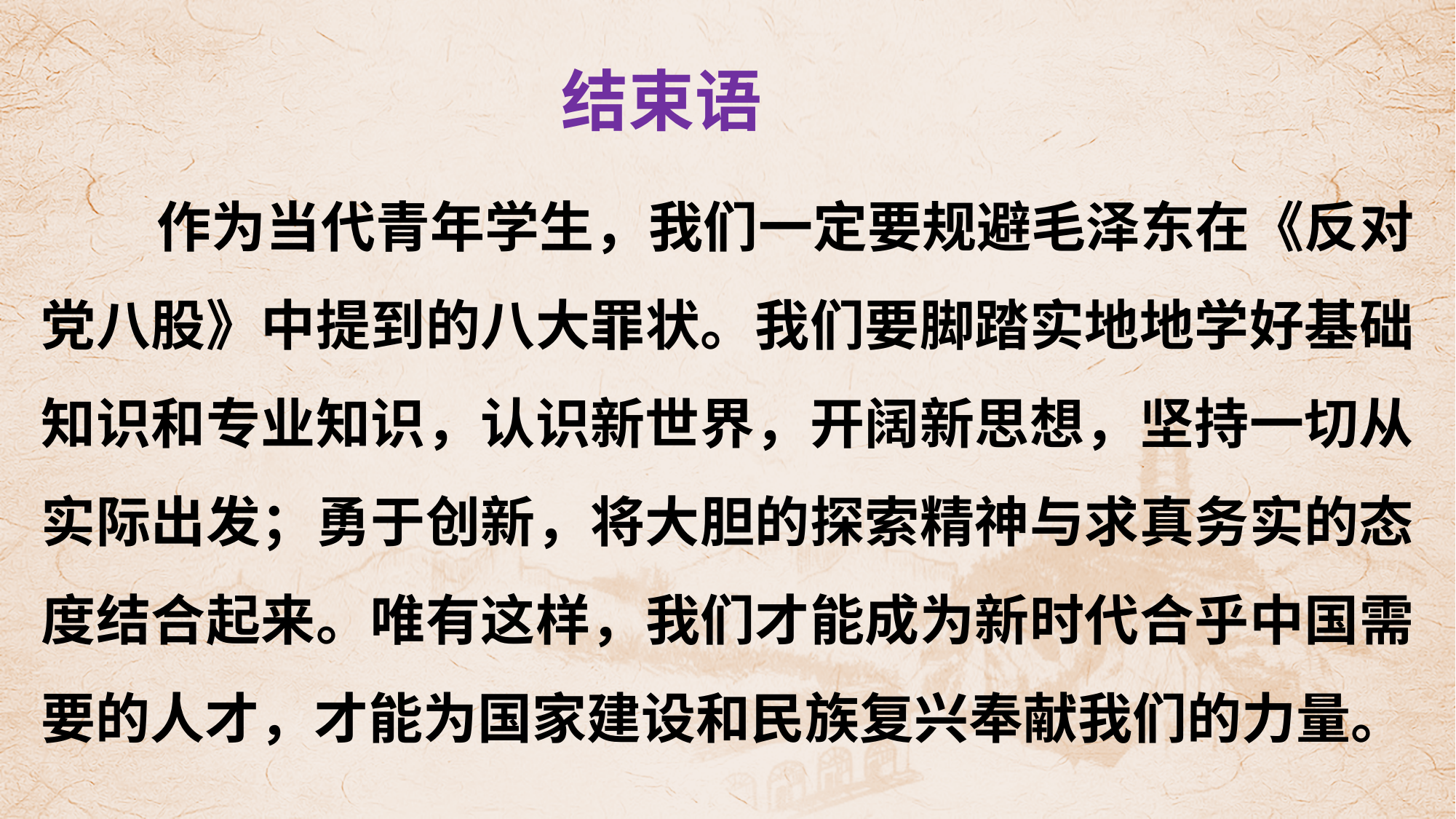

结束语
 作为当代青年学生，我们一定要规避毛泽东在《反对党八股》中提到的八大罪状。我们要脚踏实地地学好基础知识和专业知识，认识新世界，开阔新思想，坚持一切从实际出发；勇于创新，将大胆的探索精神与求真务实的态度结合起来。唯有这样，我们才能成为新时代合乎中国需要的人才，才能为国家建设和民族复兴奉献我们的力量。